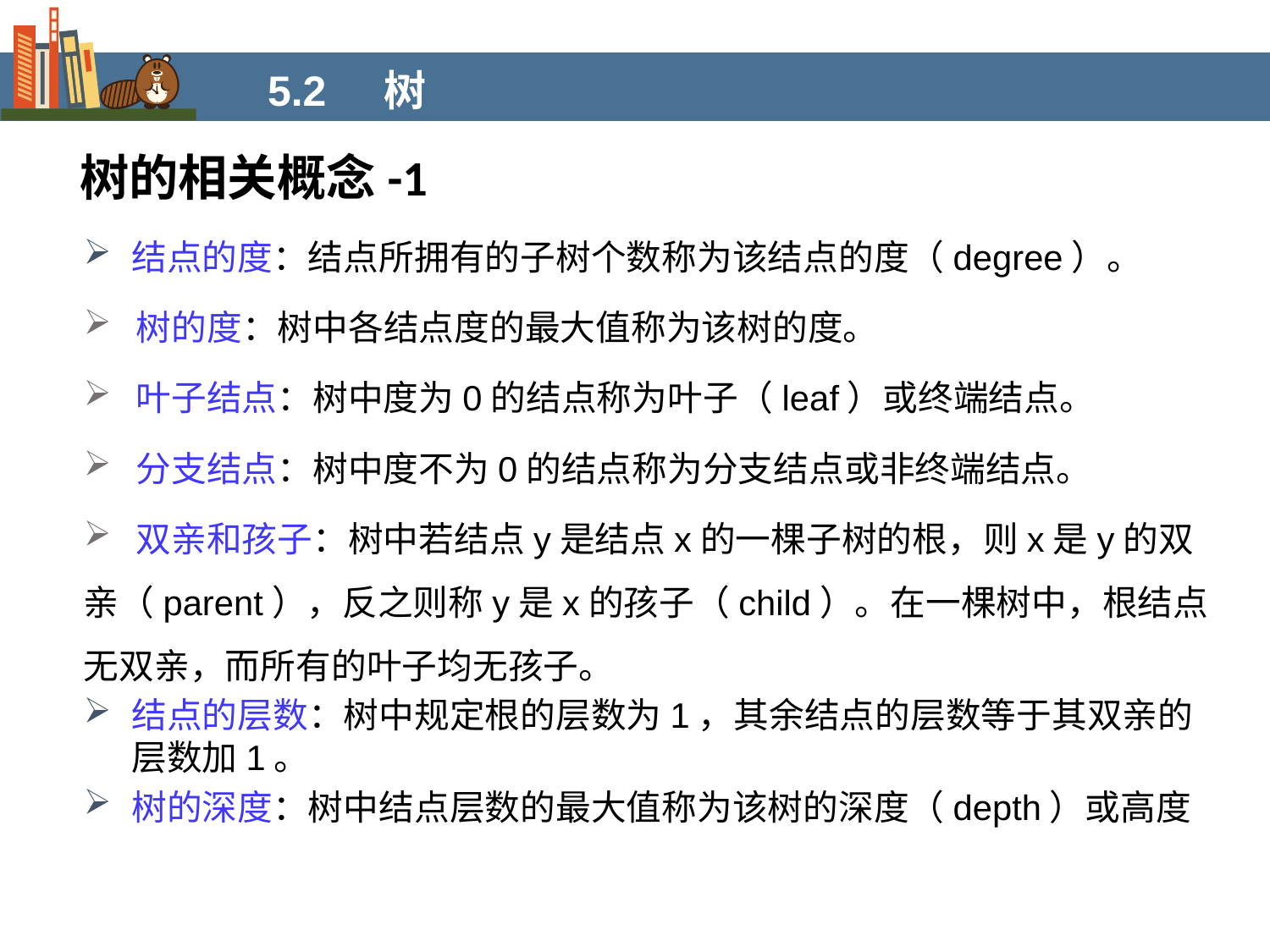

5.2    树
树的相关概念-1

结点的度：结点所拥有的子树个数称为该结点的度（degree）。
  树的度：树中各结点度的最大值称为该树的度。
  叶子结点：树中度为0的结点称为叶子（leaf）或终端结点。
  分支结点：树中度不为0的结点称为分支结点或非终端结点。
  双亲和孩子：树中若结点y是结点x的一棵子树的根，则x是y的双亲（parent），反之则称y是x的孩子（child）。在一棵树中，根结点无双亲，而所有的叶子均无孩子。
结点的层数：树中规定根的层数为1，其余结点的层数等于其双亲的层数加1。
树的深度：树中结点层数的最大值称为该树的深度（depth）或高度